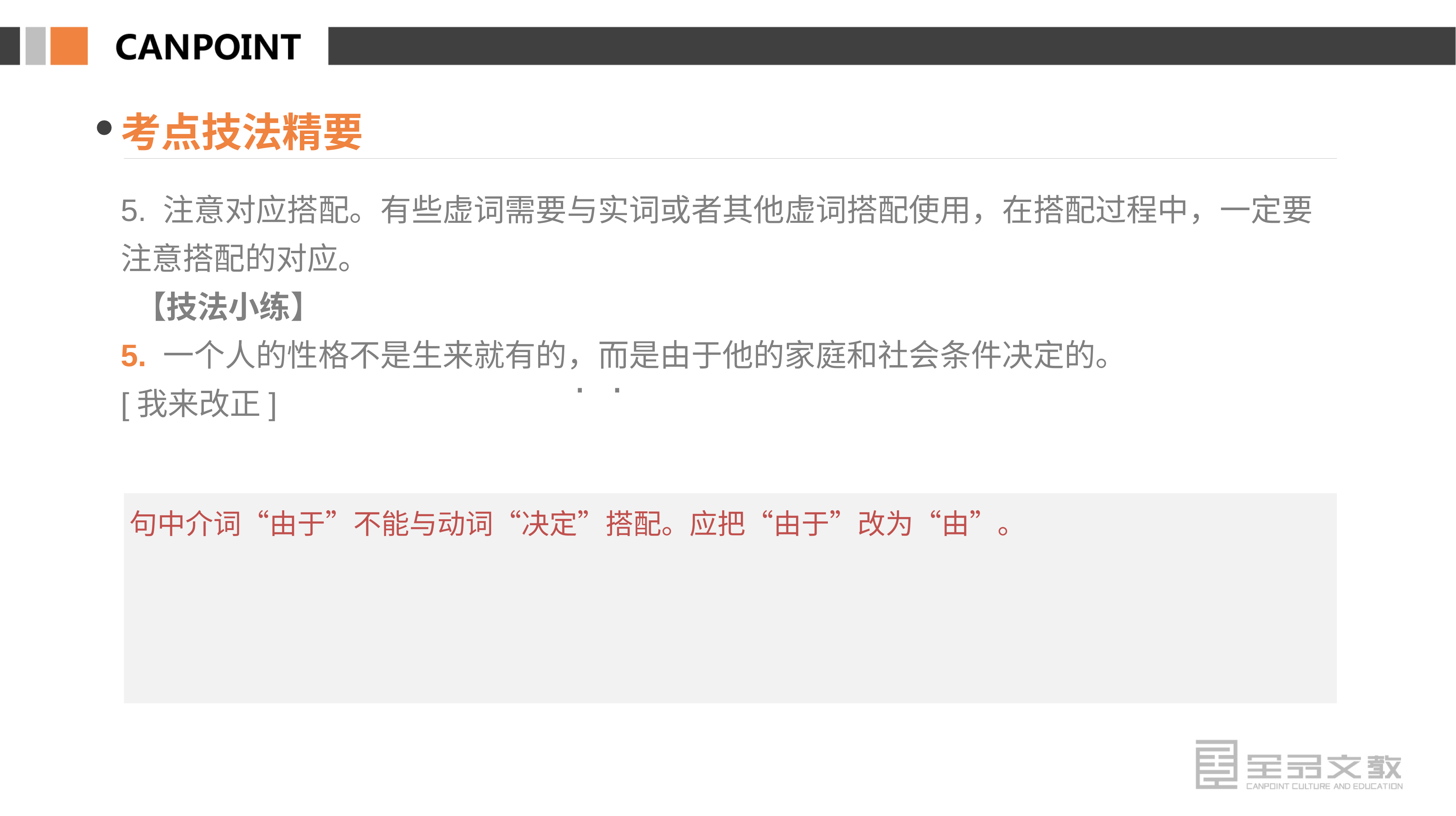

考点技法精要

5. 注意对应搭配。有些虚词需要与实词或者其他虚词搭配使用，在搭配过程中，一定要注意搭配的对应。
 【技法小练】
5. 一个人的性格不是生来就有的，而是由于他的家庭和社会条件决定的。
[我来改正]
·  ·

句中介词“由于”不能与动词“决定”搭配。应把“由于”改为“由”。